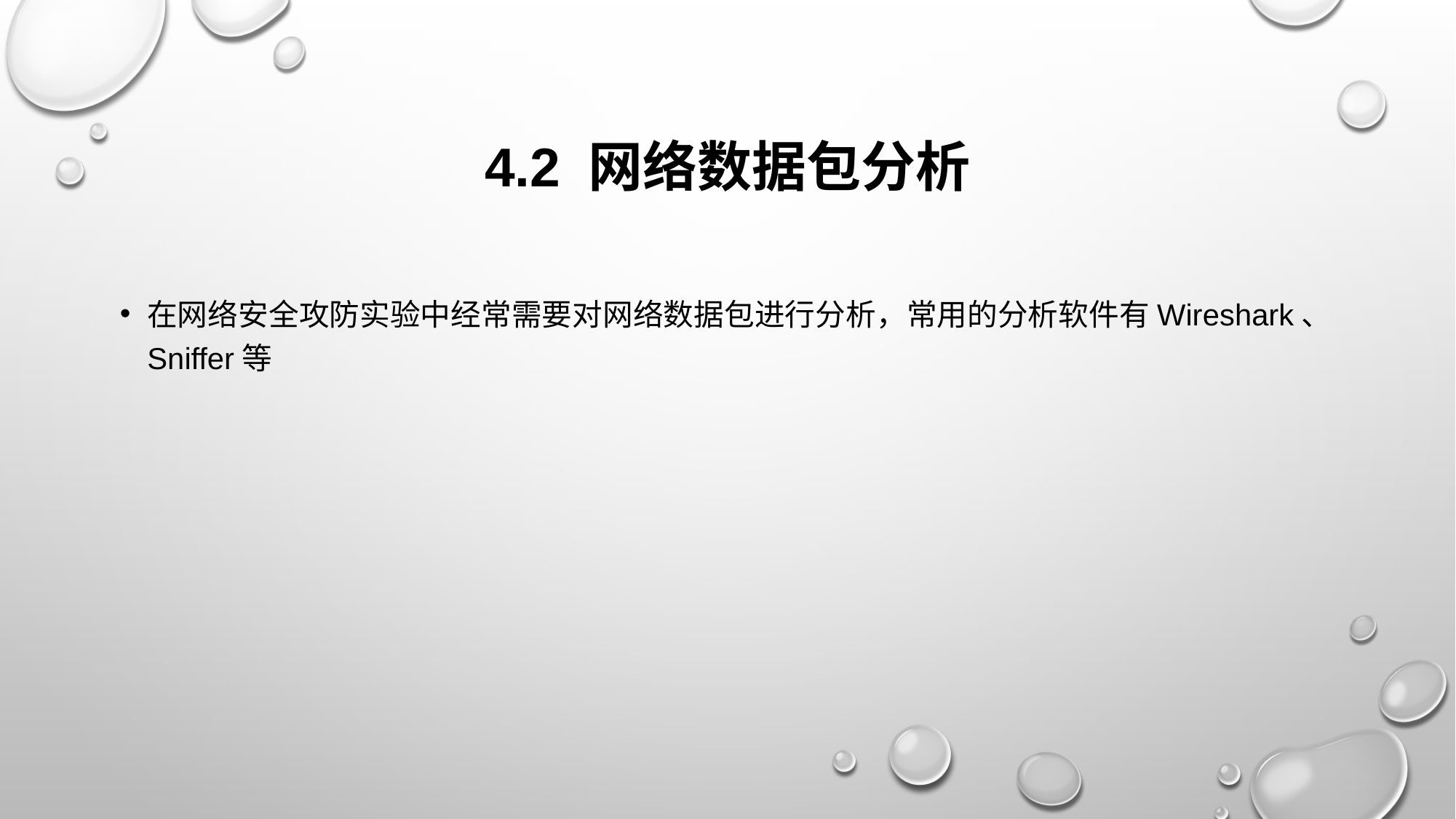

# 4.2 网络数据包分析
在网络安全攻防实验中经常需要对网络数据包进行分析，常用的分析软件有Wireshark、Sniffer等